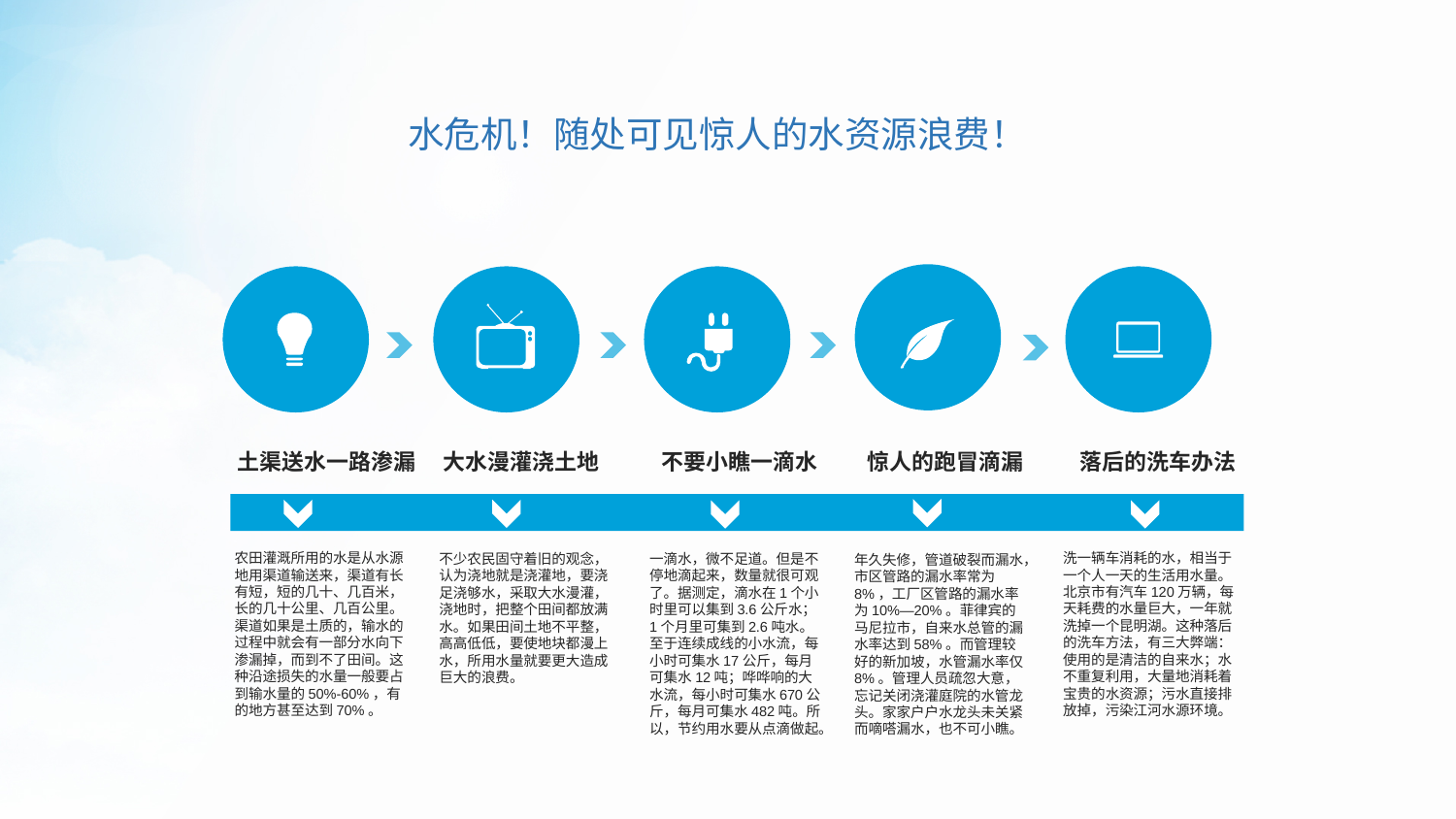

水危机！随处可见惊人的水资源浪费！

土渠送水一路渗漏
大水漫灌浇土地
不要小瞧一滴水
惊人的跑冒滴漏
落后的洗车办法

农田灌溉所用的水是从水源地用渠道输送来，渠道有长有短，短的几十、几百米，长的几十公里、几百公里。渠道如果是土质的，输水的过程中就会有一部分水向下渗漏掉，而到不了田间。这种沿途损失的水量一般要占到输水量的50%-60%，有的地方甚至达到70%。
洗一辆车消耗的水，相当于一个人一天的生活用水量。北京市有汽车120万辆，每天耗费的水量巨大，一年就洗掉一个昆明湖。这种落后的洗车方法，有三大弊端：使用的是清洁的自来水；水不重复利用，大量地消耗着宝贵的水资源；污水直接排放掉，污染江河水源环境。
不少农民固守着旧的观念，认为浇地就是浇灌地，要浇足浇够水，采取大水漫灌，浇地时，把整个田间都放满水。如果田间土地不平整，高高低低，要使地块都漫上水，所用水量就要更大造成巨大的浪费。

一滴水，微不足道。但是不停地滴起来，数量就很可观了。据测定，滴水在1个小时里可以集到3.6公斤水；1个月里可集到2.6吨水。至于连续成线的小水流，每小时可集水17公斤，每月可集水12吨；哗哗响的大水流，每小时可集水670公斤，每月可集水482吨。所以，节约用水要从点滴做起。

年久失修，管道破裂而漏水，市区管路的漏水率常为8%，工厂区管路的漏水率为10%—20%。菲律宾的马尼拉市，自来水总管的漏水率达到58%。而管理较好的新加坡，水管漏水率仅8%。管理人员疏忽大意，忘记关闭浇灌庭院的水管龙头。家家户户水龙头未关紧而嘀嗒漏水，也不可小瞧。